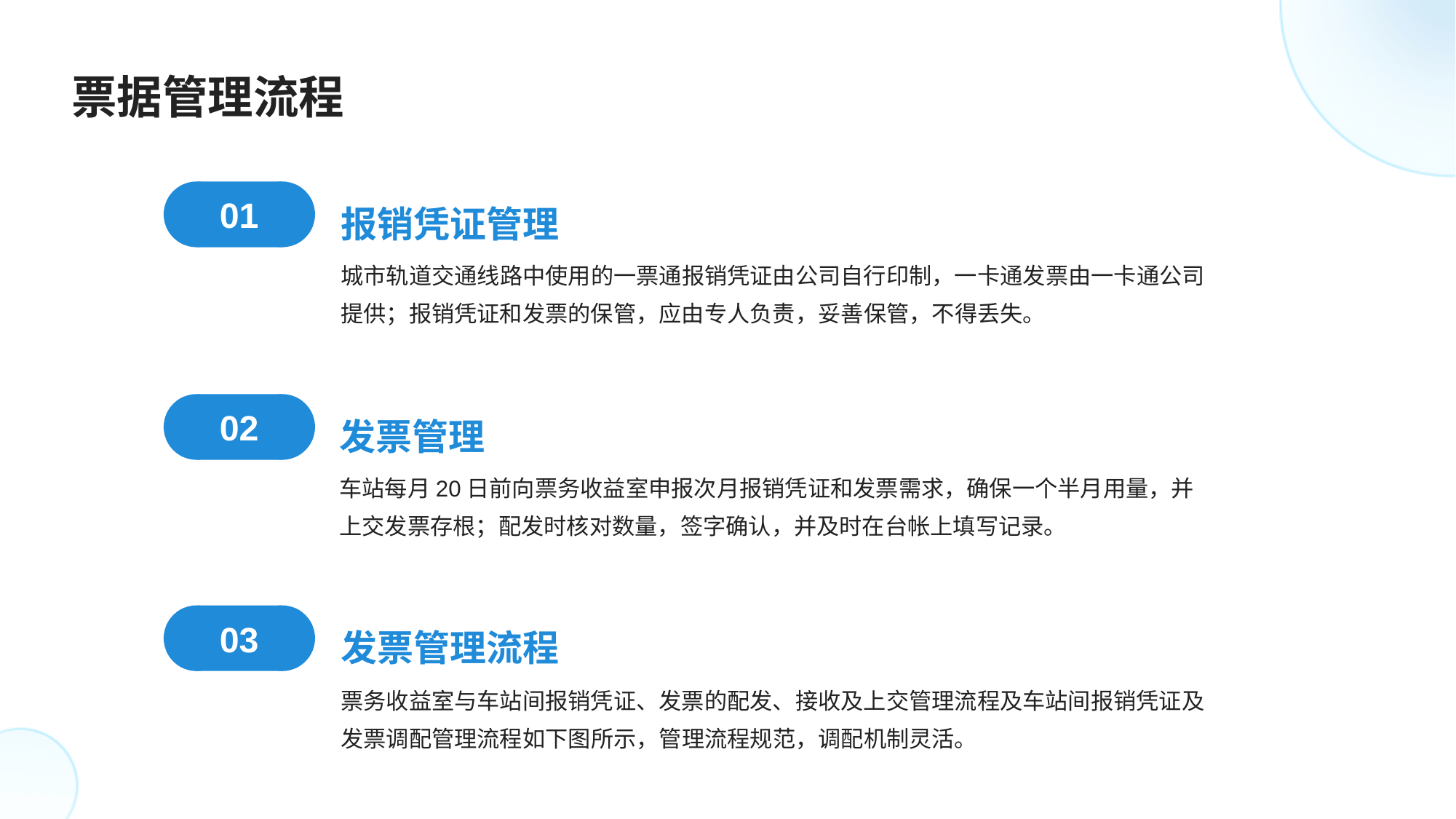

票据管理流程
报销凭证管理

01
城市轨道交通线路中使用的一票通报销凭证由公司自行印制，一卡通发票由一卡通公司提供；报销凭证和发票的保管，应由专人负责，妥善保管，不得丢失。
发票管理

02
车站每月20日前向票务收益室申报次月报销凭证和发票需求，确保一个半月用量，并上交发票存根；配发时核对数量，签字确认，并及时在台帐上填写记录。
发票管理流程

03
票务收益室与车站间报销凭证、发票的配发、接收及上交管理流程及车站间报销凭证及发票调配管理流程如下图所示，管理流程规范，调配机制灵活。